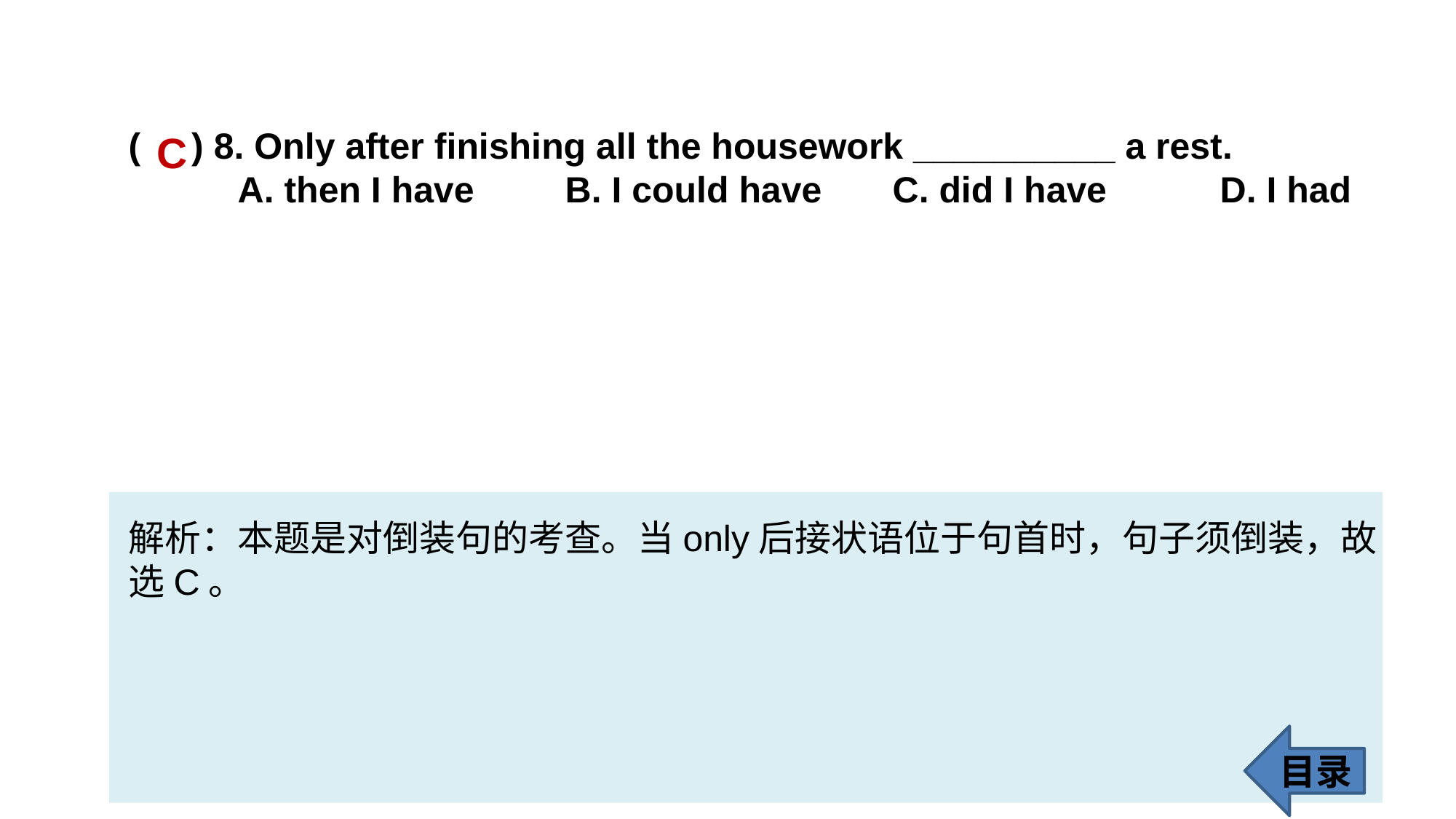

(     ) 8. Only after finishing all the housework __________ a rest.
	A. then I have 	B. I could have 	C. did I have 	D. I had
C

解析：本题是对倒装句的考查。当only后接状语位于句首时，句子须倒装，故
选C。
目录
67